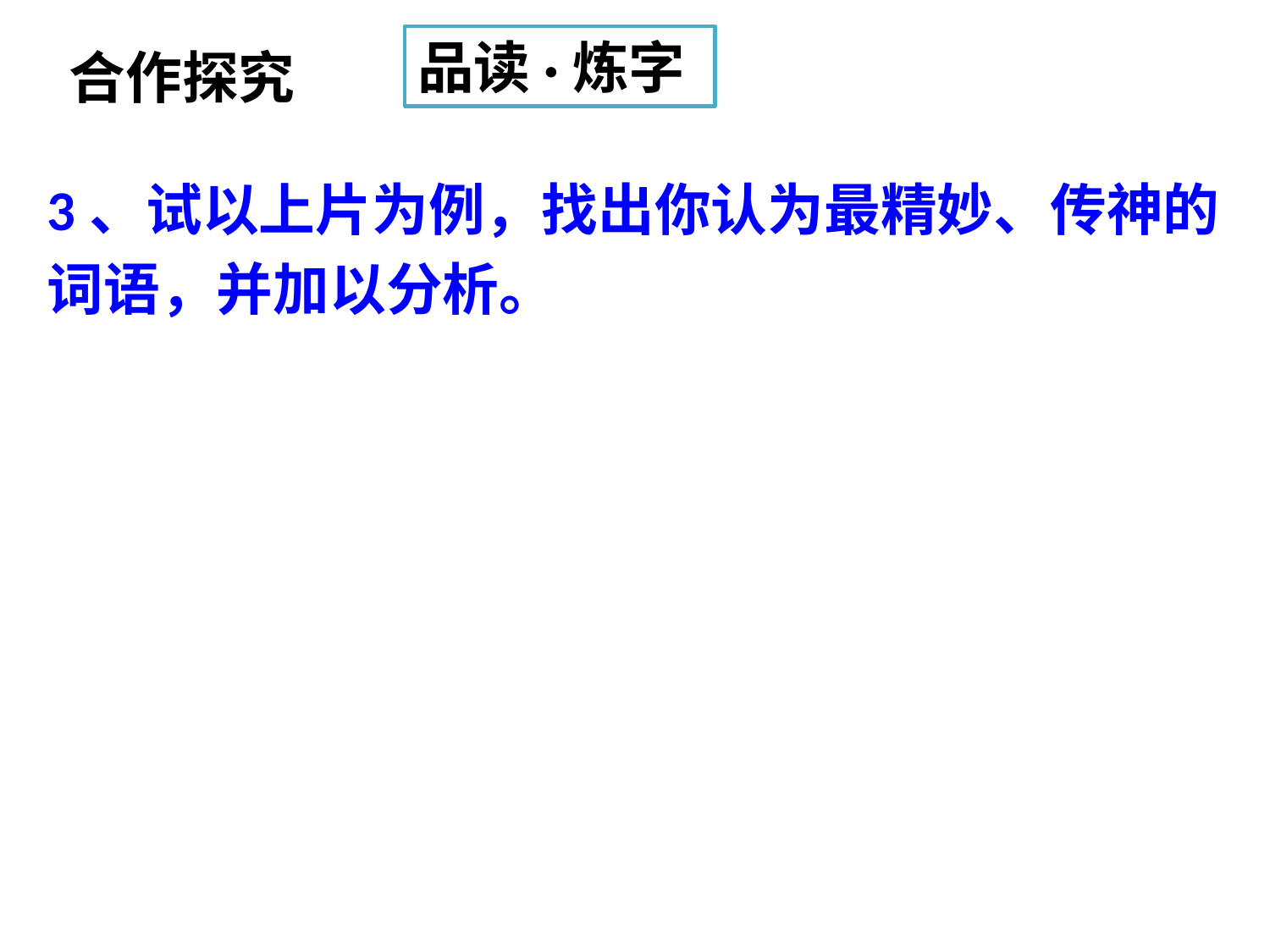

品读·炼字
合作探究
3、试以上片为例，找出你认为最精妙、传神的词语，并加以分析。